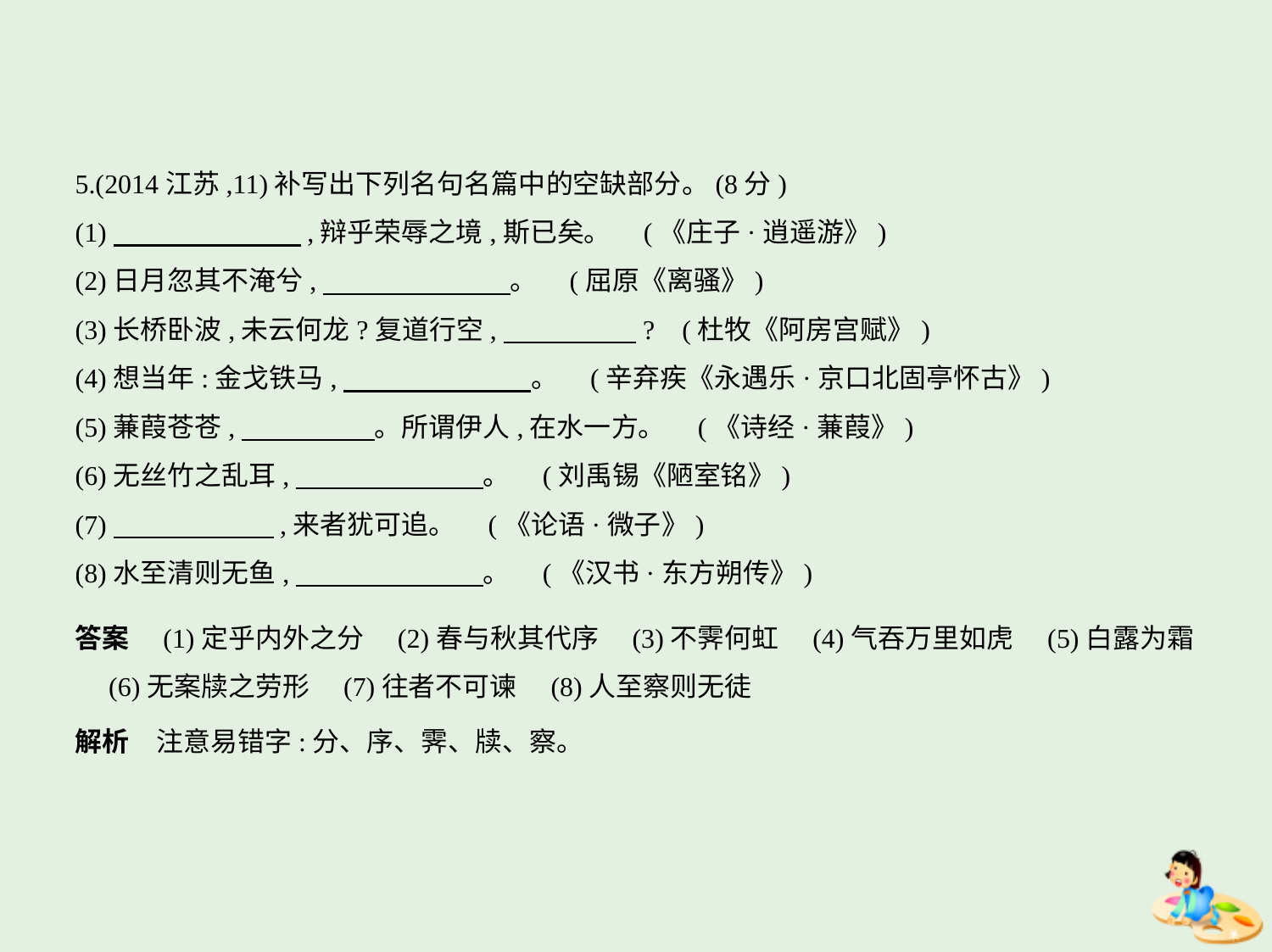

5.(2014江苏,11)补写出下列名句名篇中的空缺部分。(8分)
(1)　　　　　　    ,辩乎荣辱之境,斯已矣。 (《庄子·逍遥游》)
(2)日月忽其不淹兮,　　　　　　    。 (屈原《离骚》)
(3)长桥卧波,未云何龙?复道行空,　　　　    ? (杜牧《阿房宫赋》)
(4)想当年:金戈铁马,　　　　　　    。 (辛弃疾《永遇乐·京口北固亭怀古》)
(5)蒹葭苍苍,　　　　    。所谓伊人,在水一方。 (《诗经·蒹葭》)
(6)无丝竹之乱耳,　　　　　　    。 (刘禹锡《陋室铭》)
(7)　　　　　    ,来者犹可追。 (《论语·微子》)
(8)水至清则无鱼,　　　　　　    。 (《汉书·东方朔传》)
答案　(1)定乎内外之分　(2)春与秋其代序　(3)不霁何虹　(4)气吞万里如虎　(5)白露为霜
　(6)无案牍之劳形　(7)往者不可谏　(8)人至察则无徒
解析　注意易错字:分、序、霁、牍、察。